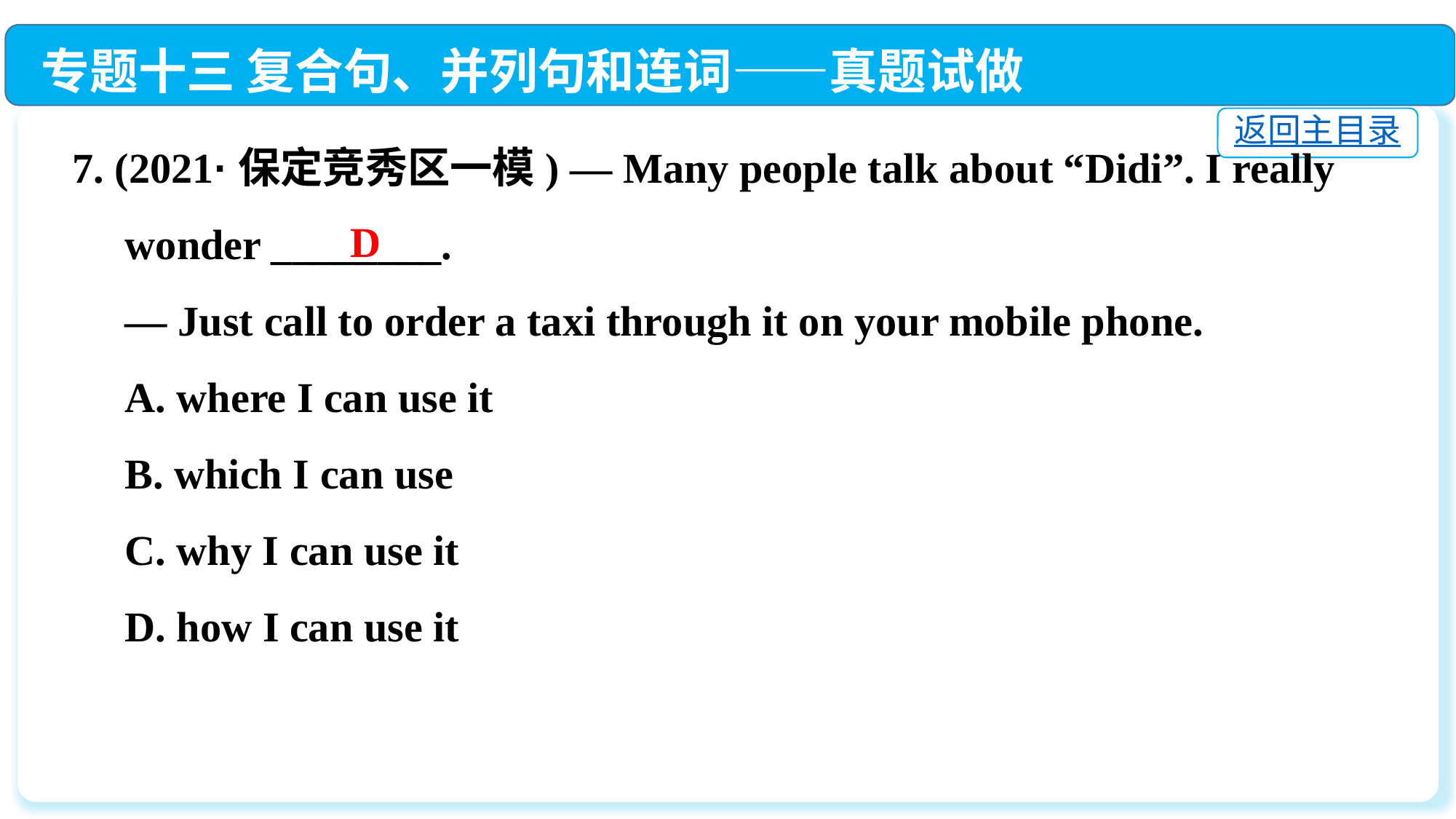

专题十三 复合句、并列句和连词——真题试做

返回主目录
7. (2021·保定竞秀区一模) — Many people talk about “Didi”. I really
     wonder ________.
     — Just call to order a taxi through it on your mobile phone.
     A. where I can use it
     B. which I can use
     C. why I can use it
     D. how I can use it
D